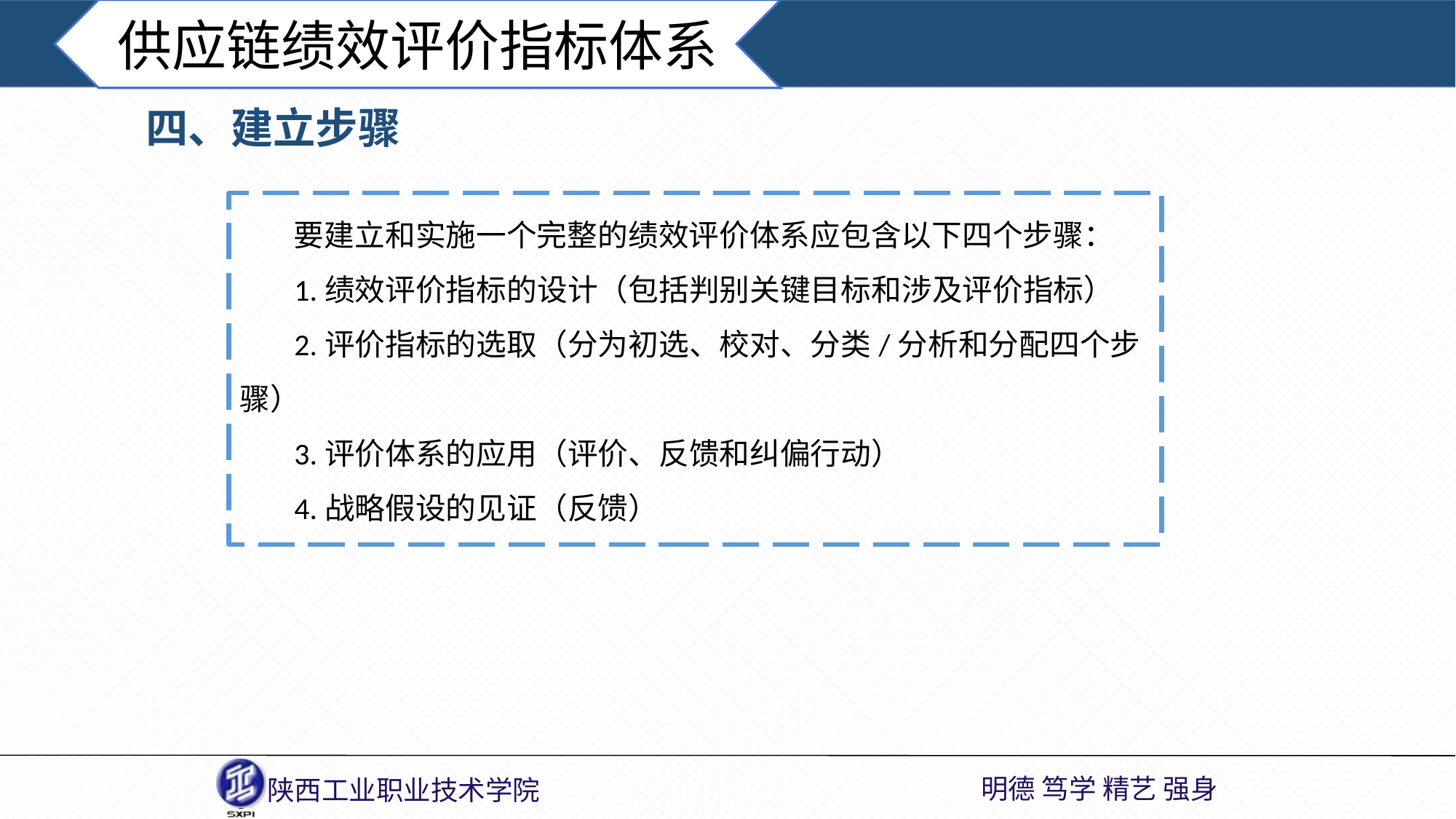

供应链绩效评价指标体系
四、建立步骤
       要建立和实施一个完整的绩效评价体系应包含以下四个步骤：
1.绩效评价指标的设计（包括判别关键目标和涉及评价指标）
2.评价指标的选取（分为初选、校对、分类/分析和分配四个步骤）
3.评价体系的应用（评价、反馈和纠偏行动）
4.战略假设的见证（反馈）